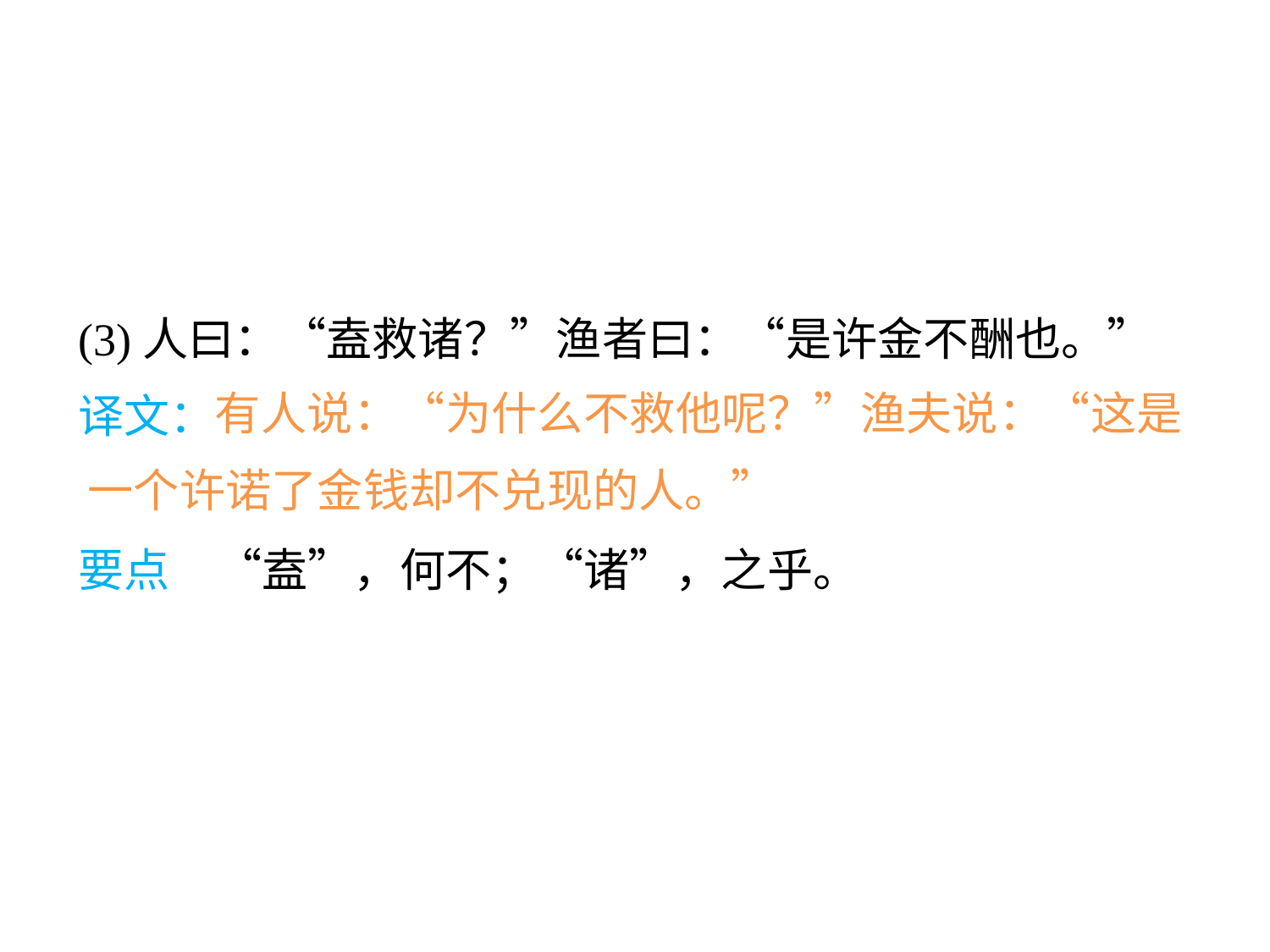

(3)人曰：“盍救诸？”渔者曰：“是许金不酬也。”
译文：

要点　“盍”，何不；“诸”，之乎。
           有人说：“为什么不救他呢？”渔夫说：“这是一个许诺了金钱却不兑现的人。”